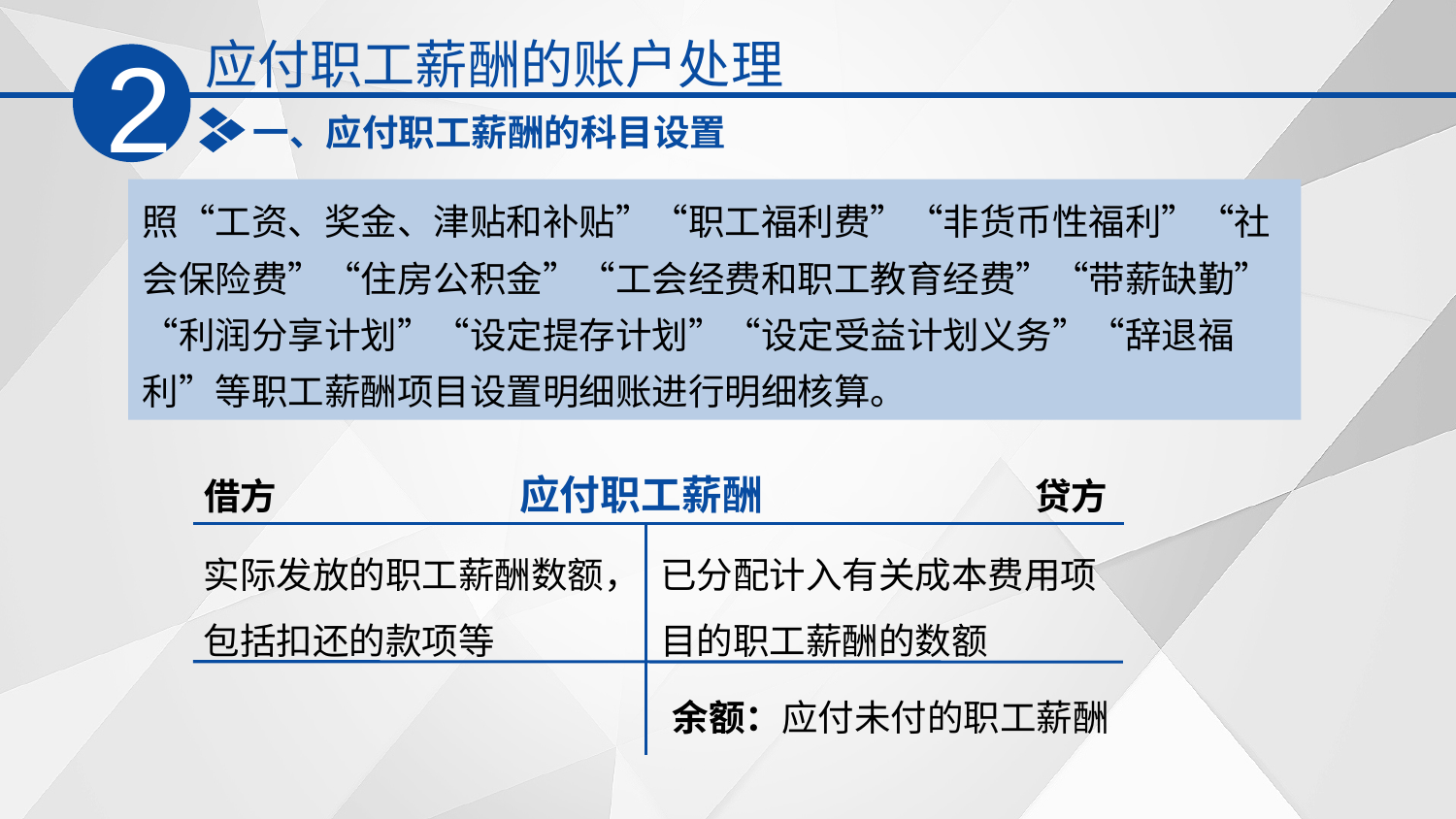

应付职工薪酬的账户处理
2

一、应付职工薪酬的科目设置

照“工资、奖金、津贴和补贴”“职工福利费”“非货币性福利”“社会保险费”“住房公积金”“工会经费和职工教育经费”“带薪缺勤”“利润分享计划”“设定提存计划”“设定受益计划义务”“辞退福利”等职工薪酬项目设置明细账进行明细核算。
应付职工薪酬
借方
贷方
实际发放的职工薪酬数额，包括扣还的款项等
已分配计入有关成本费用项目的职工薪酬的数额
余额：应付未付的职工薪酬